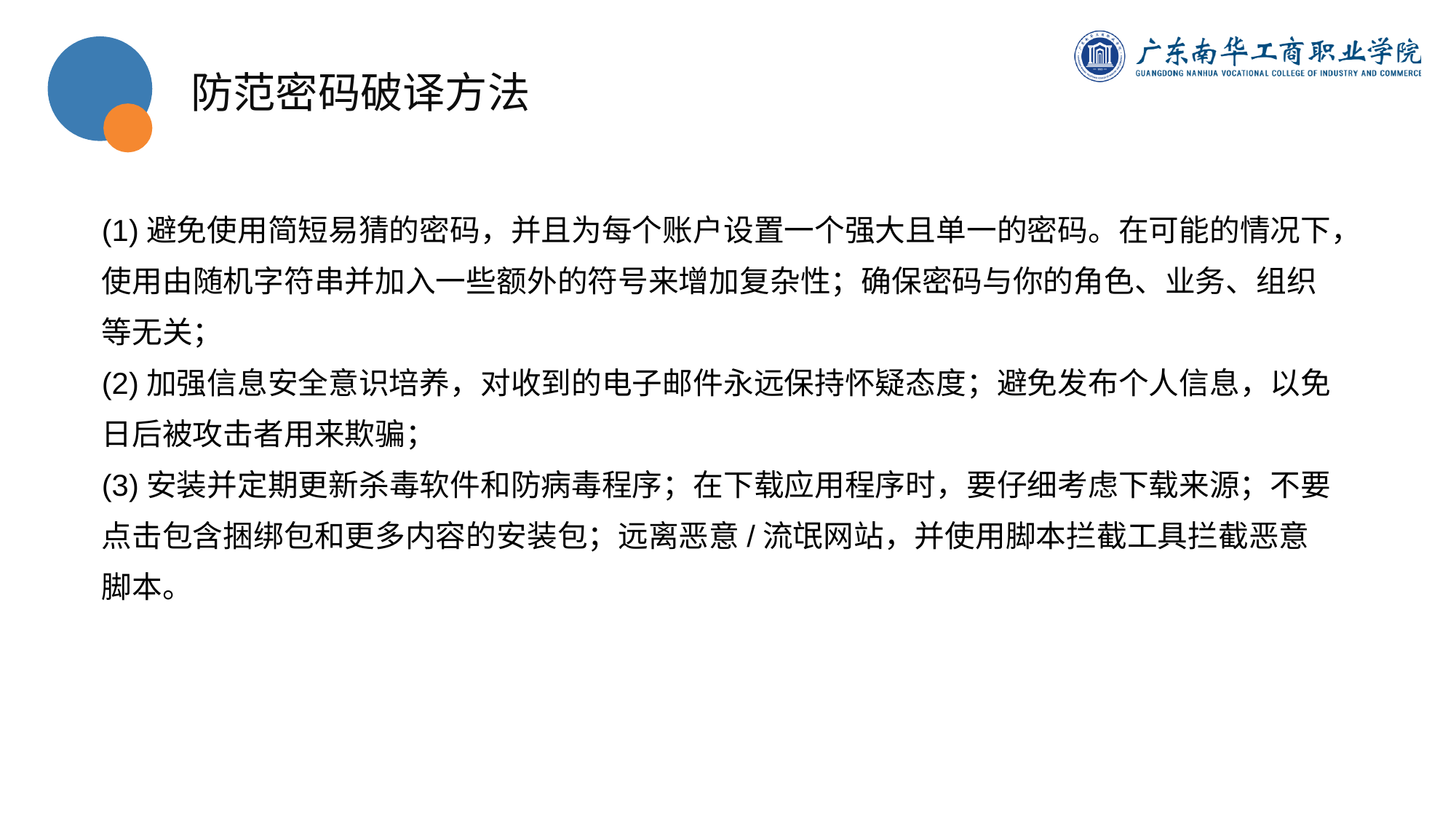

防范密码破译方法

(1)避免使用简短易猜的密码，并且为每个账户设置一个强大且单一的密码。在可能的情况下，使用由随机字符串并加入一些额外的符号来增加复杂性；确保密码与你的角色、业务、组织等无关；
(2)加强信息安全意识培养，对收到的电子邮件永远保持怀疑态度；避免发布个人信息，以免日后被攻击者用来欺骗；
(3)安装并定期更新杀毒软件和防病毒程序；在下载应用程序时，要仔细考虑下载来源；不要点击包含捆绑包和更多内容的安装包；远离恶意/流氓网站，并使用脚本拦截工具拦截恶意脚本。